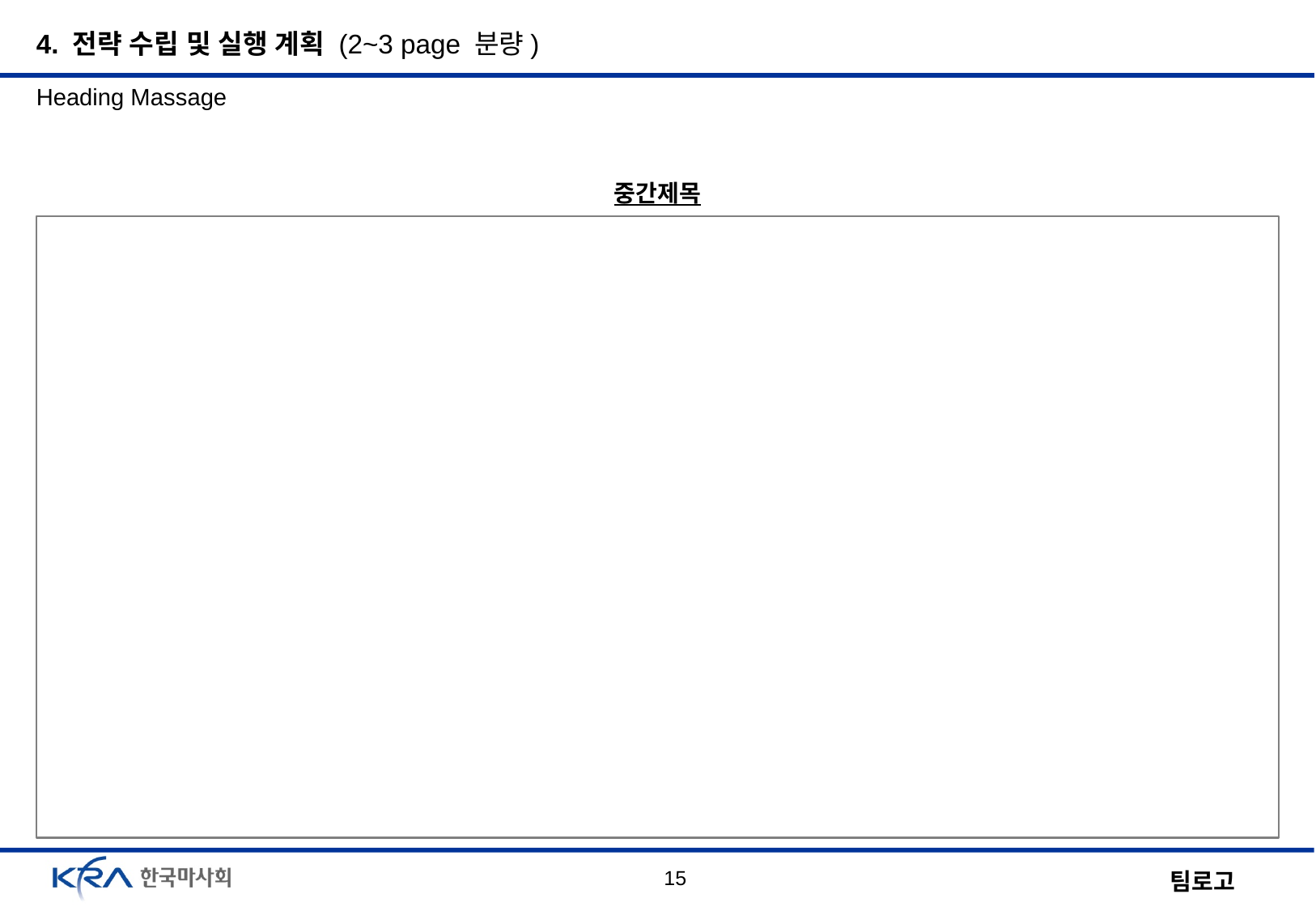

4. 전략 수립 및 실행 계획 (2~3 page 분량)
Heading Massage
중간제목

15